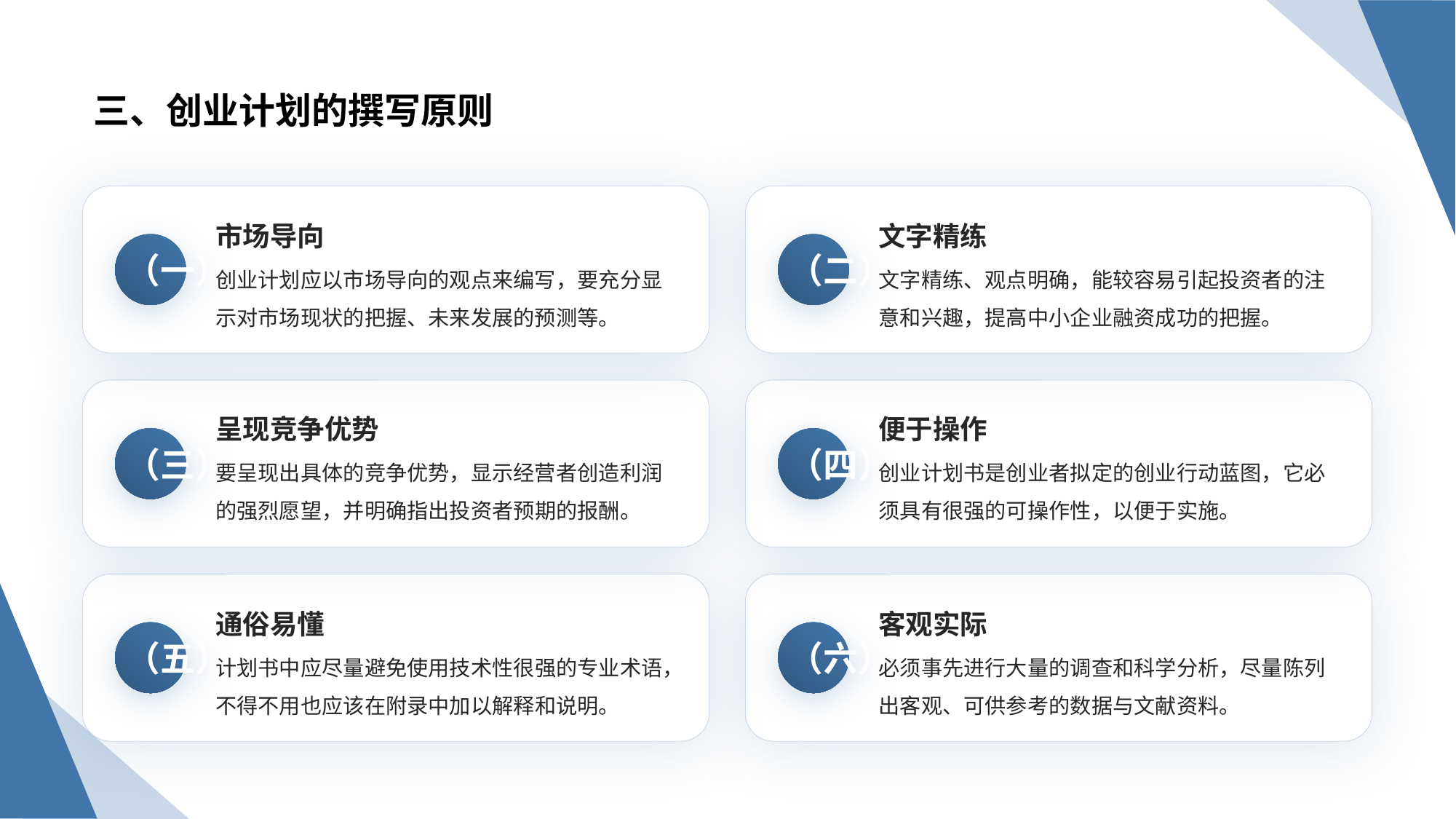

三、创业计划的撰写原则

市场导向
文字精练
（一）
（二）
创业计划应以市场导向的观点来编写，要充分显示对市场现状的把握、未来发展的预测等。
文字精练、观点明确，能较容易引起投资者的注意和兴趣，提高中小企业融资成功的把握。

呈现竞争优势
便于操作
（三）
（四）
要呈现出具体的竞争优势，显示经营者创造利润的强烈愿望，并明确指出投资者预期的报酬。
创业计划书是创业者拟定的创业行动蓝图，它必须具有很强的可操作性，以便于实施。

通俗易懂
客观实际
（五）
（六）
计划书中应尽量避免使用技术性很强的专业术语，不得不用也应该在附录中加以解释和说明。
必须事先进行大量的调查和科学分析，尽量陈列出客观、可供参考的数据与文献资料。